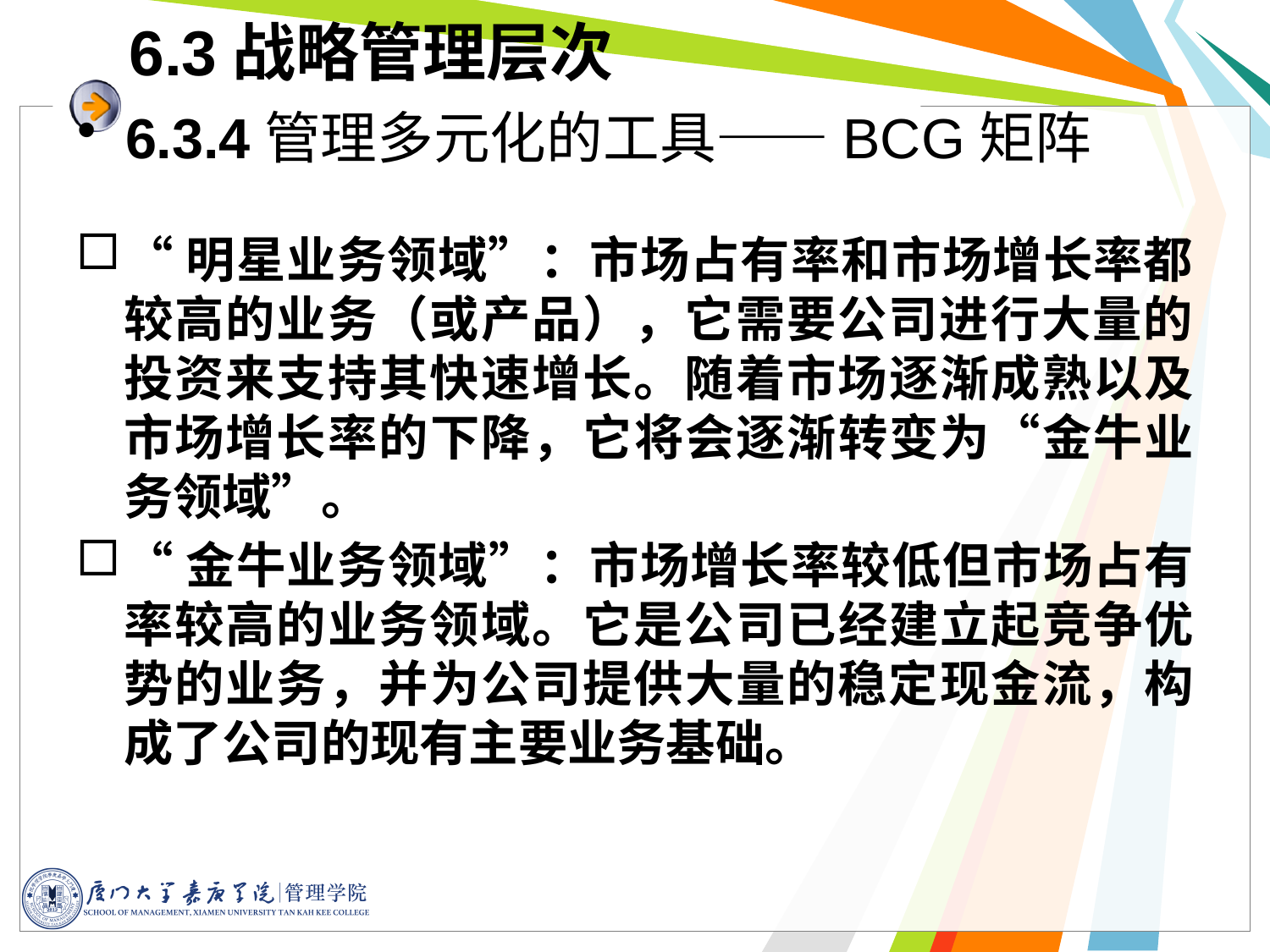

6.3战略管理层次
6.3.4管理多元化的工具——BCG矩阵

“明星业务领域”：市场占有率和市场增长率都较高的业务（或产品），它需要公司进行大量的投资来支持其快速增长。随着市场逐渐成熟以及市场增长率的下降，它将会逐渐转变为“金牛业务领域”。
“金牛业务领域”：市场增长率较低但市场占有率较高的业务领域。它是公司已经建立起竞争优势的业务，并为公司提供大量的稳定现金流，构成了公司的现有主要业务基础。